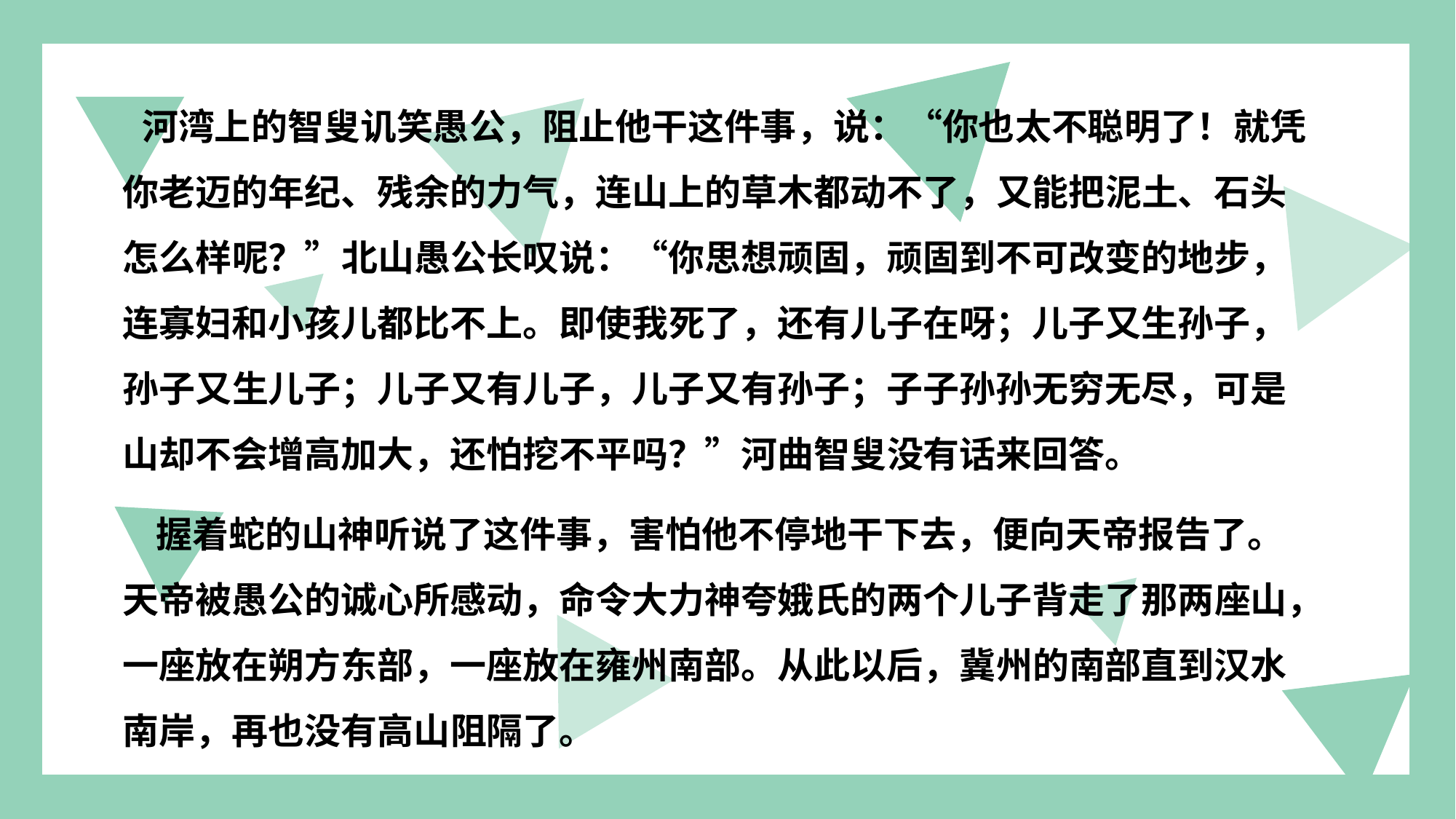

河湾上的智叟讥笑愚公，阻止他干这件事，说：“你也太不聪明了！就凭你老迈的年纪、残余的力气，连山上的草木都动不了，又能把泥土、石头怎么样呢？”北山愚公长叹说：“你思想顽固，顽固到不可改变的地步，连寡妇和小孩儿都比不上。即使我死了，还有儿子在呀；儿子又生孙子，孙子又生儿子；儿子又有儿子，儿子又有孙子；子子孙孙无穷无尽，可是山却不会增高加大，还怕挖不平吗？”河曲智叟没有话来回答。
   握着蛇的山神听说了这件事，害怕他不停地干下去，便向天帝报告了。天帝被愚公的诚心所感动，命令大力神夸娥氏的两个儿子背走了那两座山，一座放在朔方东部，一座放在雍州南部。从此以后，冀州的南部直到汉水南岸，再也没有高山阻隔了。